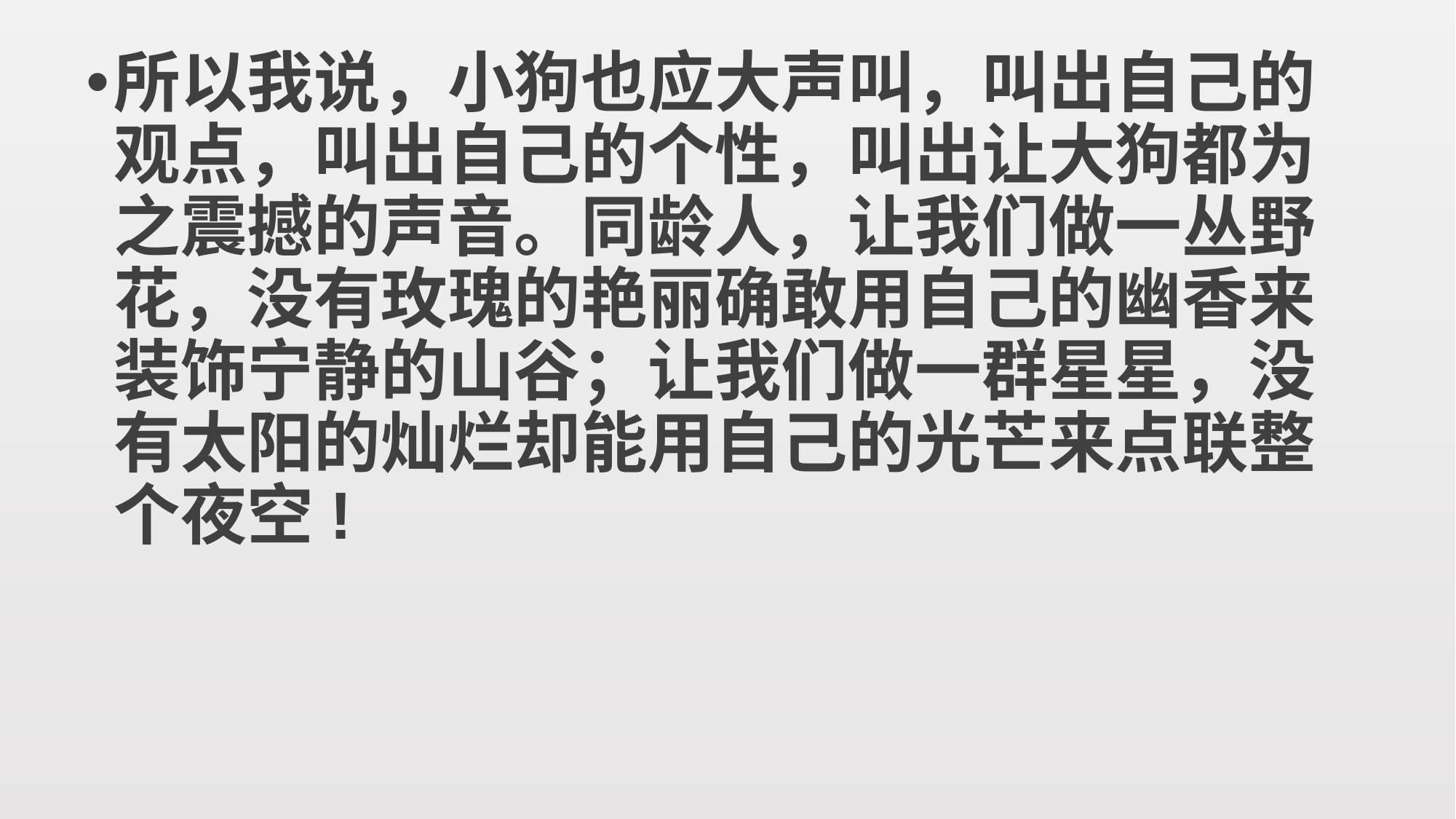

所以我说，小狗也应大声叫，叫出自己的观点，叫出自己的个性，叫出让大狗都为之震撼的声音。同龄人，让我们做一丛野花，没有玫瑰的艳丽确敢用自己的幽香来装饰宁静的山谷；让我们做一群星星，没有太阳的灿烂却能用自己的光芒来点联整个夜空!